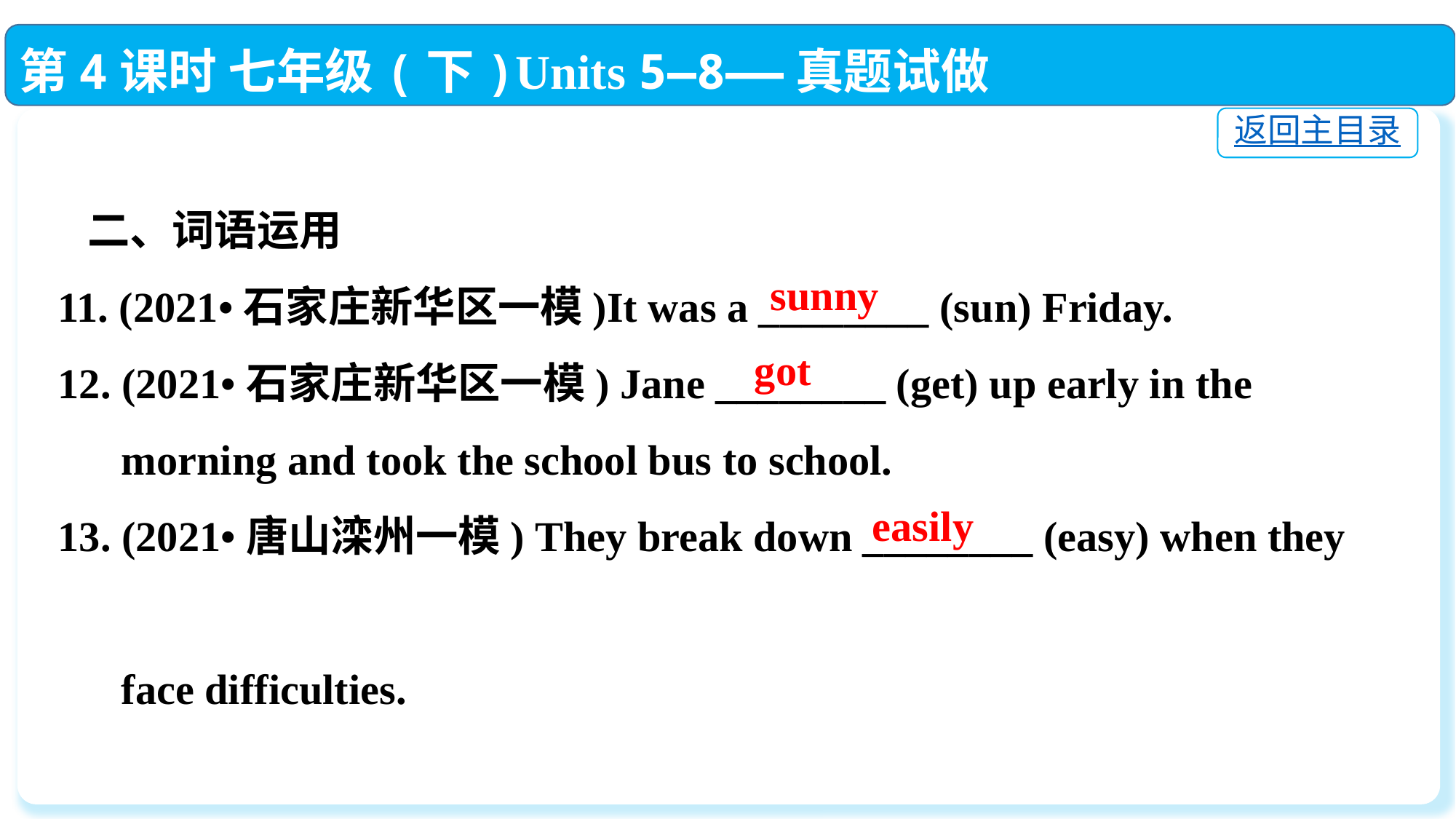

第4课时 七年级(下)Units 5—8——真题试做
返回主目录

  二、词语运用
11. (2021•石家庄新华区一模)It was a ________ (sun) Friday.
12. (2021•石家庄新华区一模) Jane ________ (get) up early in the
      morning and took the school bus to school.
13. (2021•唐山滦州一模) They break down ________ (easy) when they
      face difficulties.

sunny
got
easily